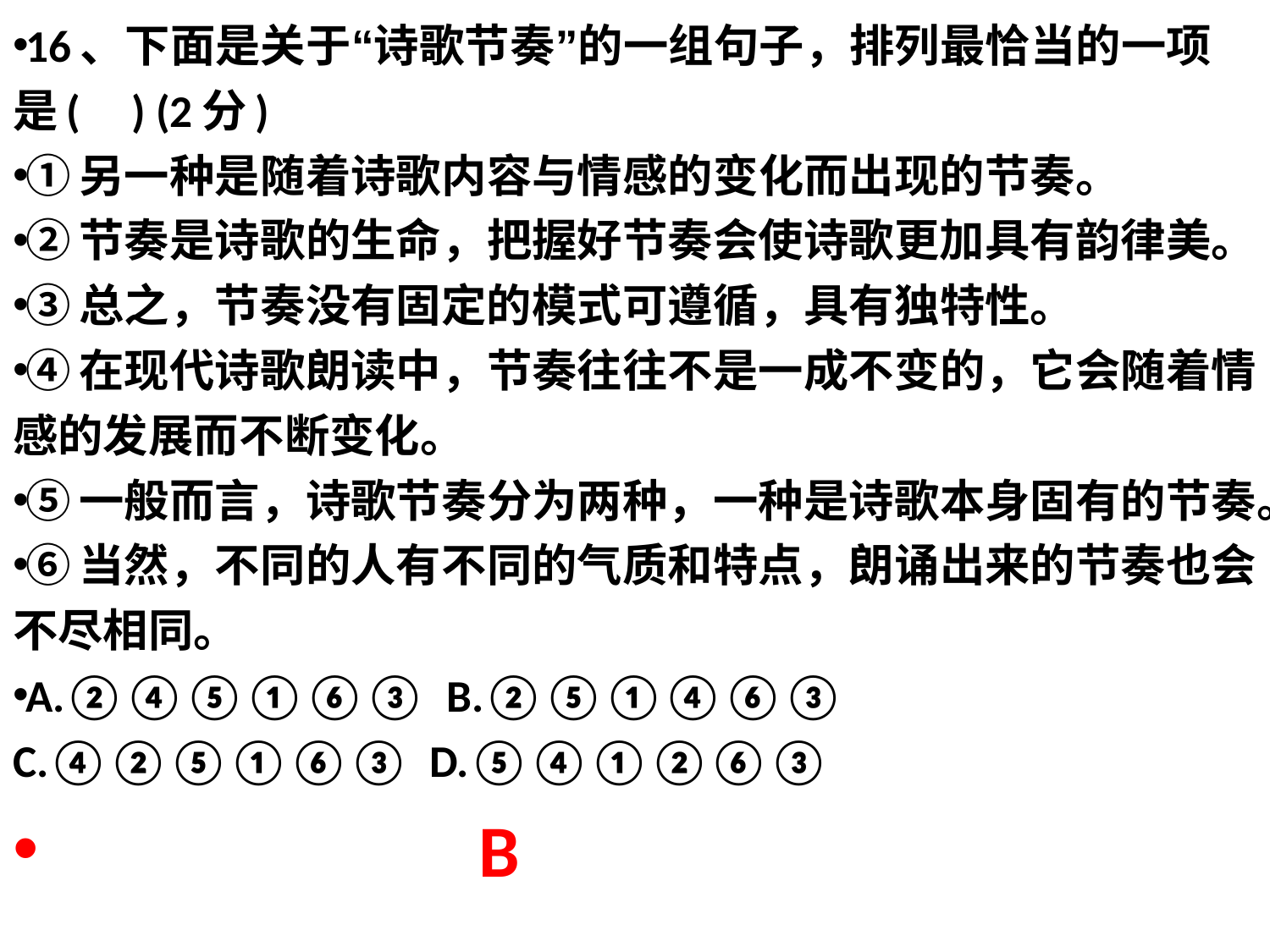

16、下面是关于“诗歌节奏”的一组句子，排列最恰当的一项是(     ) (2分)
①另一种是随着诗歌内容与情感的变化而出现的节奏。
②节奏是诗歌的生命，把握好节奏会使诗歌更加具有韵律美。
③总之，节奏没有固定的模式可遵循，具有独特性。
④在现代诗歌朗读中，节奏往往不是一成不变的，它会随着情感的发展而不断变化。
⑤一般而言，诗歌节奏分为两种，一种是诗歌本身固有的节奏。
⑥当然，不同的人有不同的气质和特点，朗诵出来的节奏也会不尽相同。
A.②④⑤①⑥③  B.②⑤①④⑥③   C.④②⑤①⑥③  D.⑤④①②⑥③
                           B

#